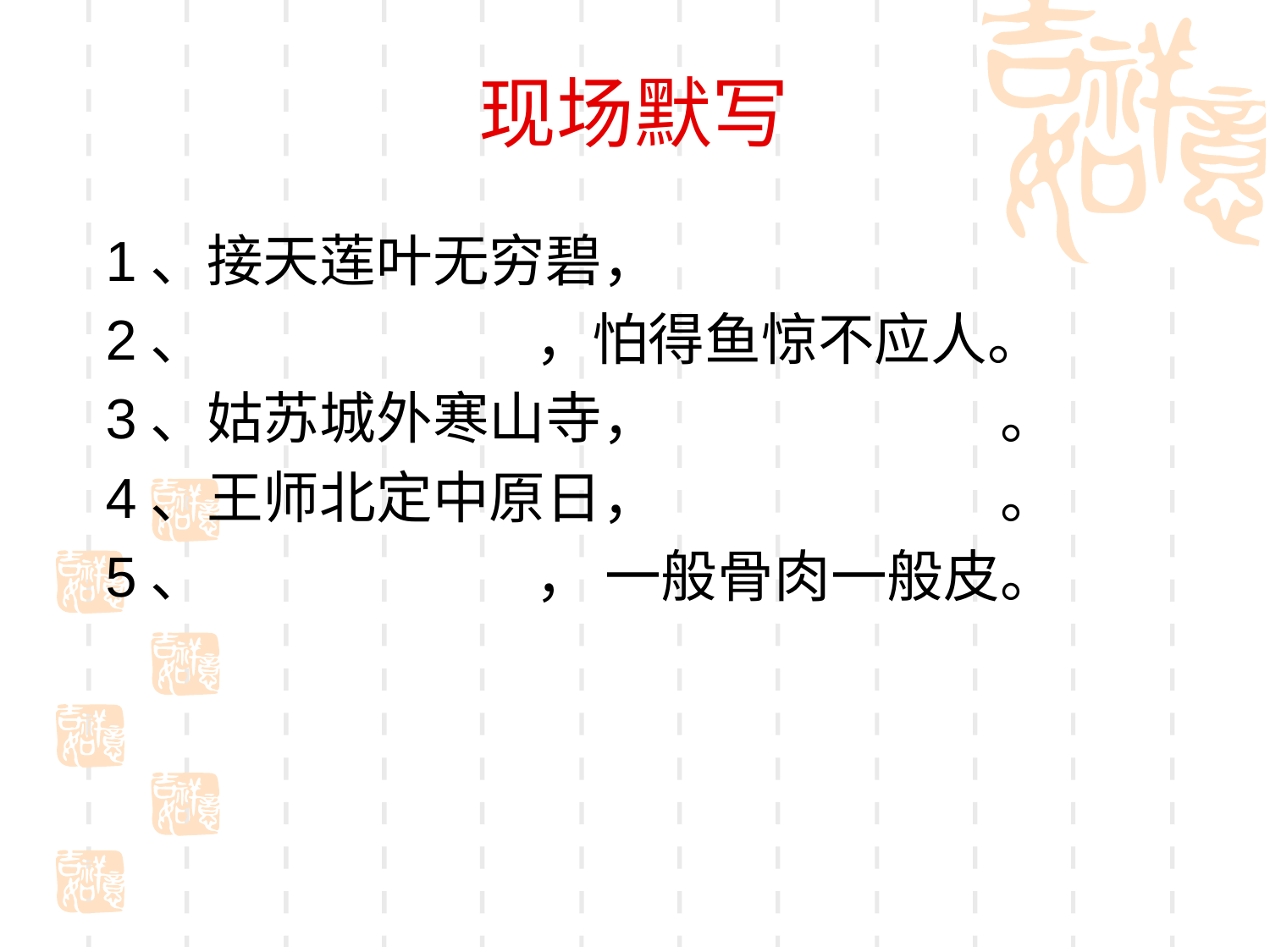

# 现场默写
1、接天莲叶无穷碧，
2、                          ，怕得鱼惊不应人。
3、姑苏城外寒山寺，                           。
4、王师北定中原日，                           。
5、                          ， 一般骨肉一般皮。